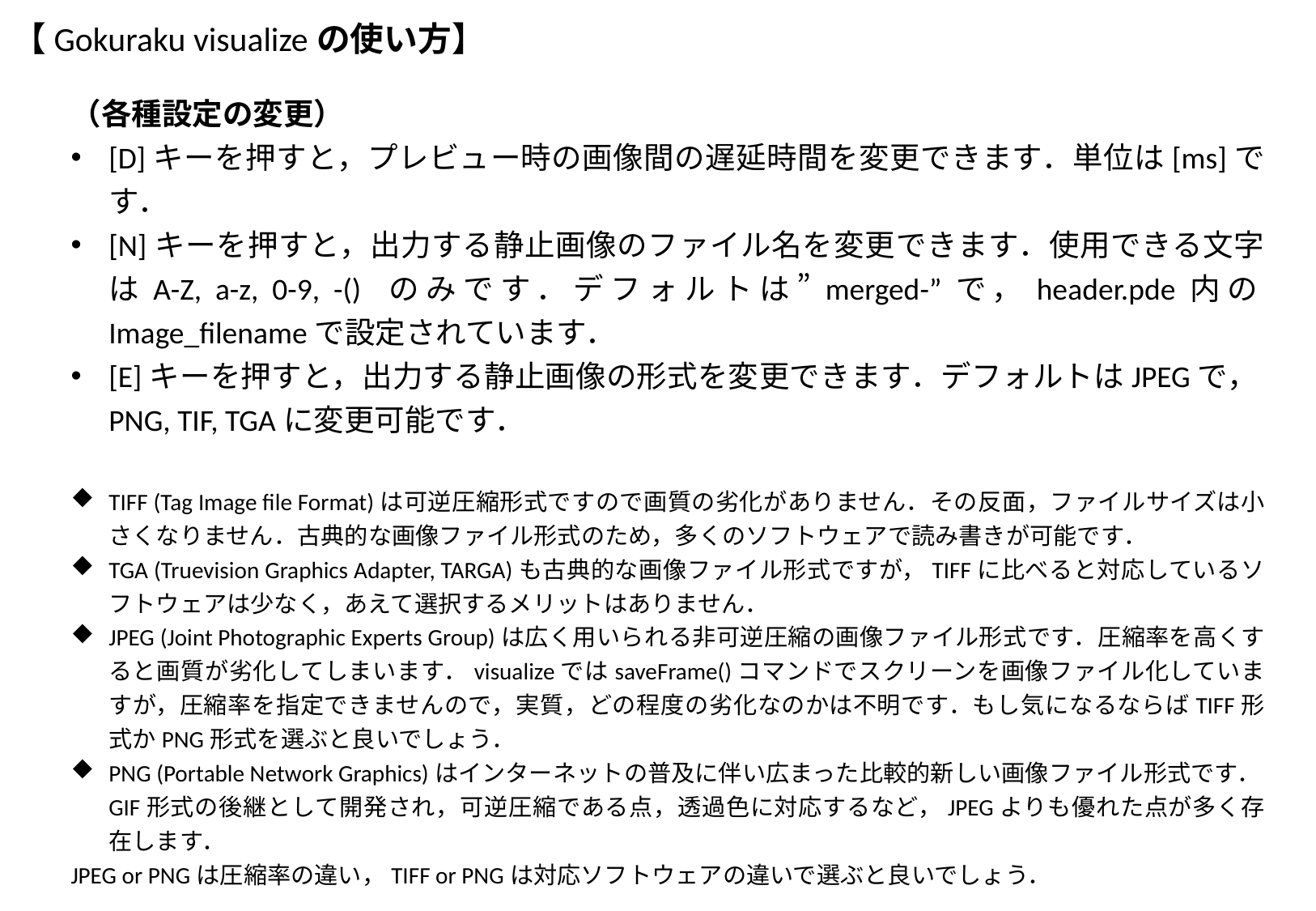

# 【Gokuraku visualizeの使い方】
（各種設定の変更）
[D]キーを押すと，プレビュー時の画像間の遅延時間を変更できます．単位は[ms]です．
[N]キーを押すと，出力する静止画像のファイル名を変更できます．使用できる文字はA-Z, a-z, 0-9, -() のみです．デフォルトは”merged-”で，header.pde内のImage_filenameで設定されています．
[E]キーを押すと，出力する静止画像の形式を変更できます．デフォルトはJPEGで，PNG, TIF, TGAに変更可能です．

TIFF (Tag Image file Format)は可逆圧縮形式ですので画質の劣化がありません．その反面，ファイルサイズは小さくなりません．古典的な画像ファイル形式のため，多くのソフトウェアで読み書きが可能です．
TGA (Truevision Graphics Adapter, TARGA)も古典的な画像ファイル形式ですが，TIFFに比べると対応しているソフトウェアは少なく，あえて選択するメリットはありません．
JPEG (Joint Photographic Experts Group)は広く用いられる非可逆圧縮の画像ファイル形式です．圧縮率を高くすると画質が劣化してしまいます．visualizeではsaveFrame()コマンドでスクリーンを画像ファイル化していますが，圧縮率を指定できませんので，実質，どの程度の劣化なのかは不明です．もし気になるならばTIFF形式かPNG形式を選ぶと良いでしょう．
PNG (Portable Network Graphics)はインターネットの普及に伴い広まった比較的新しい画像ファイル形式です．GIF形式の後継として開発され，可逆圧縮である点，透過色に対応するなど，JPEGよりも優れた点が多く存在します．
JPEG or PNGは圧縮率の違い，TIFF or PNGは対応ソフトウェアの違いで選ぶと良いでしょう．